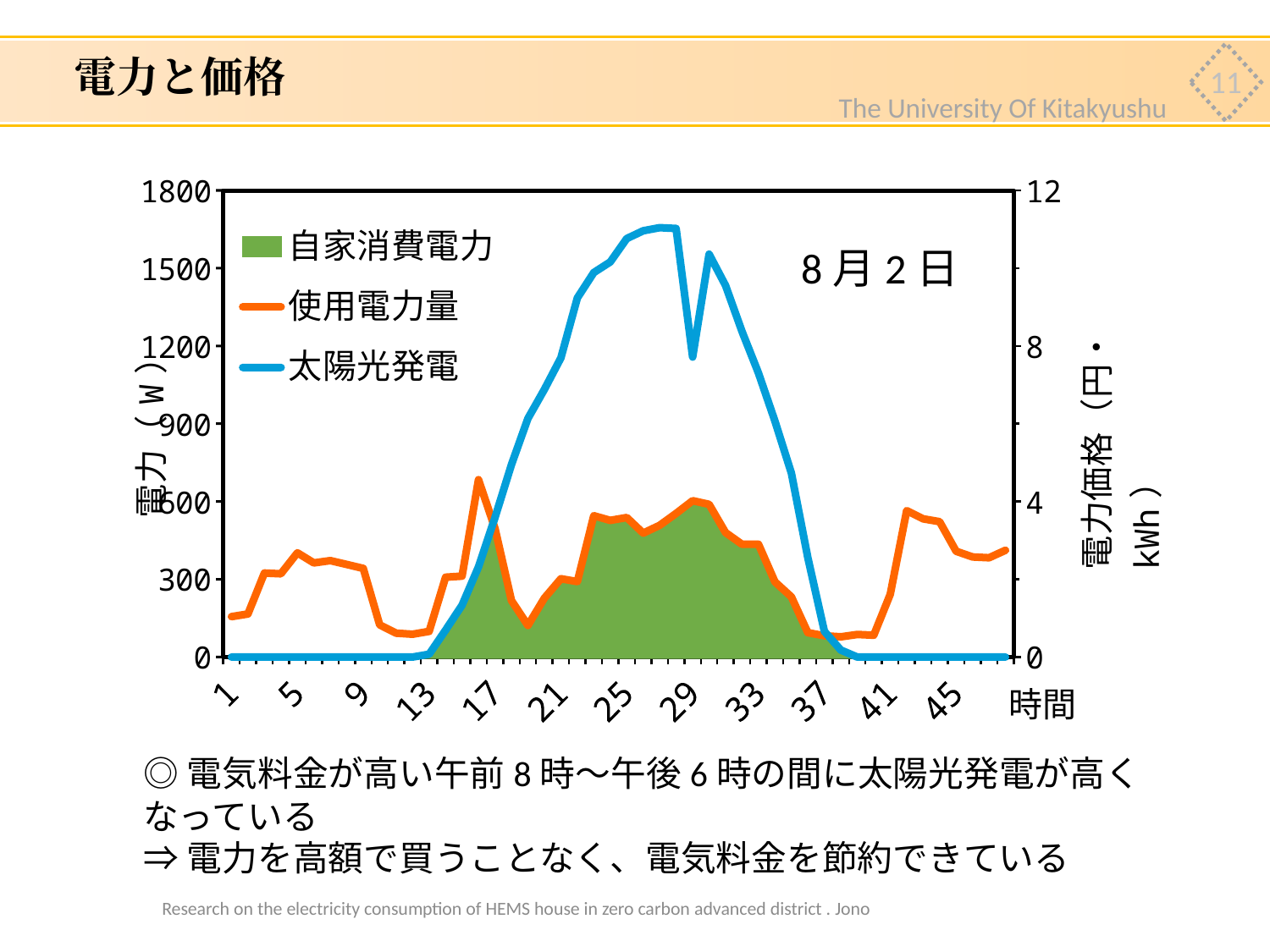

# 電力と価格

11
The University Of Kitakyushu

### Chart

| Category |  | 使用電力量 |  |  |
|---|---|---|---|---|
8月2日
◎電気料金が高い午前8時～午後6時の間に太陽光発電が高くなっている
⇒電力を高額で買うことなく、電気料金を節約できている
Research on the electricity consumption of HEMS house in zero carbon advanced district . Jono